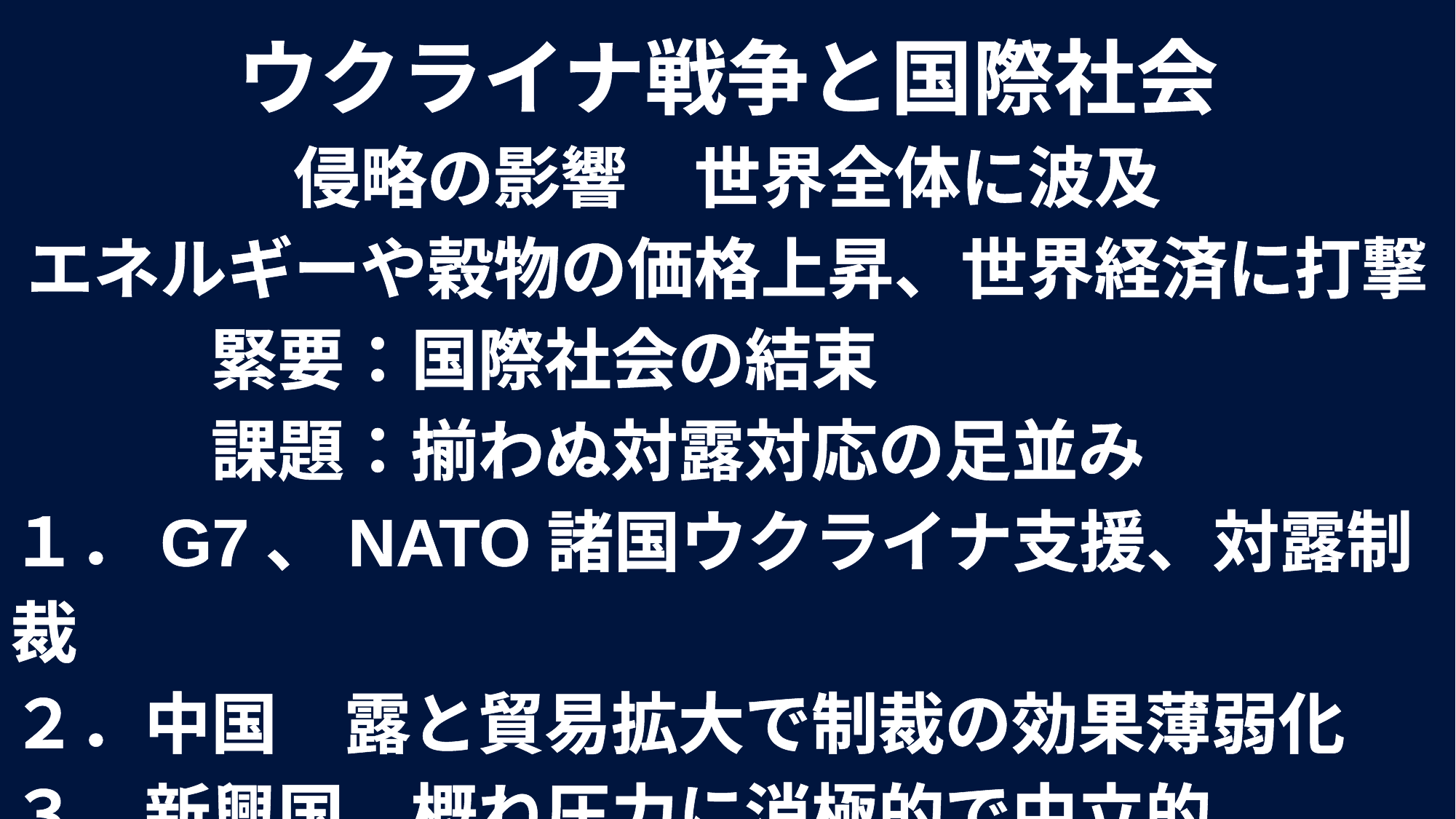

ウクライナ戦争と国際社会
侵略の影響　世界全体に波及
エネルギーや穀物の価格上昇、世界経済に打撃
　　　緊要：国際社会の結束
　　　課題：揃わぬ対露対応の足並み
１．G7、NATO諸国ウクライナ支援、対露制裁
２．中国　露と貿易拡大で制裁の効果薄弱化
３．新興国　概ね圧力に消極的で中立的